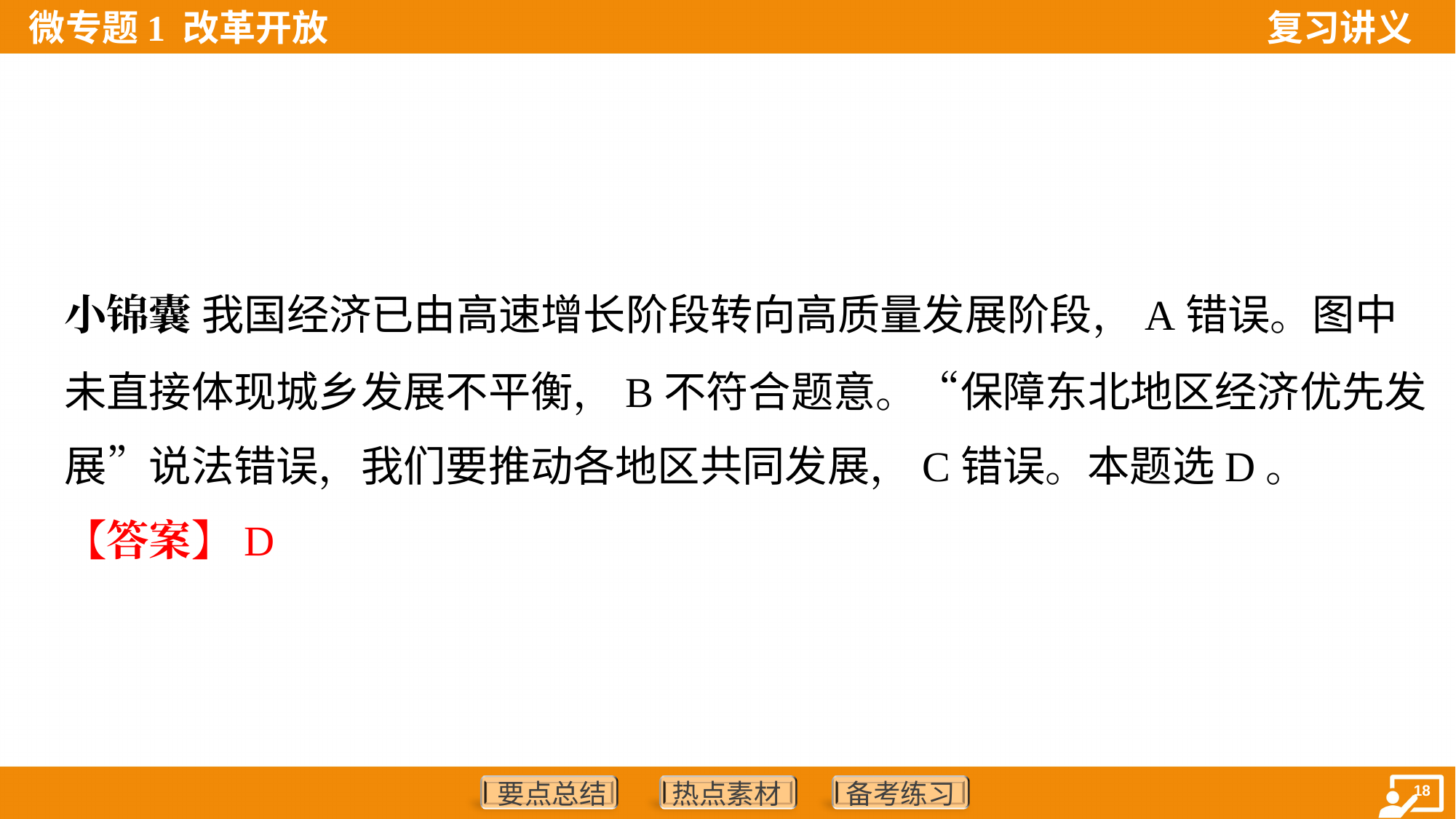

小锦囊 我国经济已由高速增长阶段转向高质量发展阶段，A错误。图中
未直接体现城乡发展不平衡，B不符合题意。“保障东北地区经济优先发
展”说法错误，我们要推动各地区共同发展，C错误。本题选D。
【答案】D